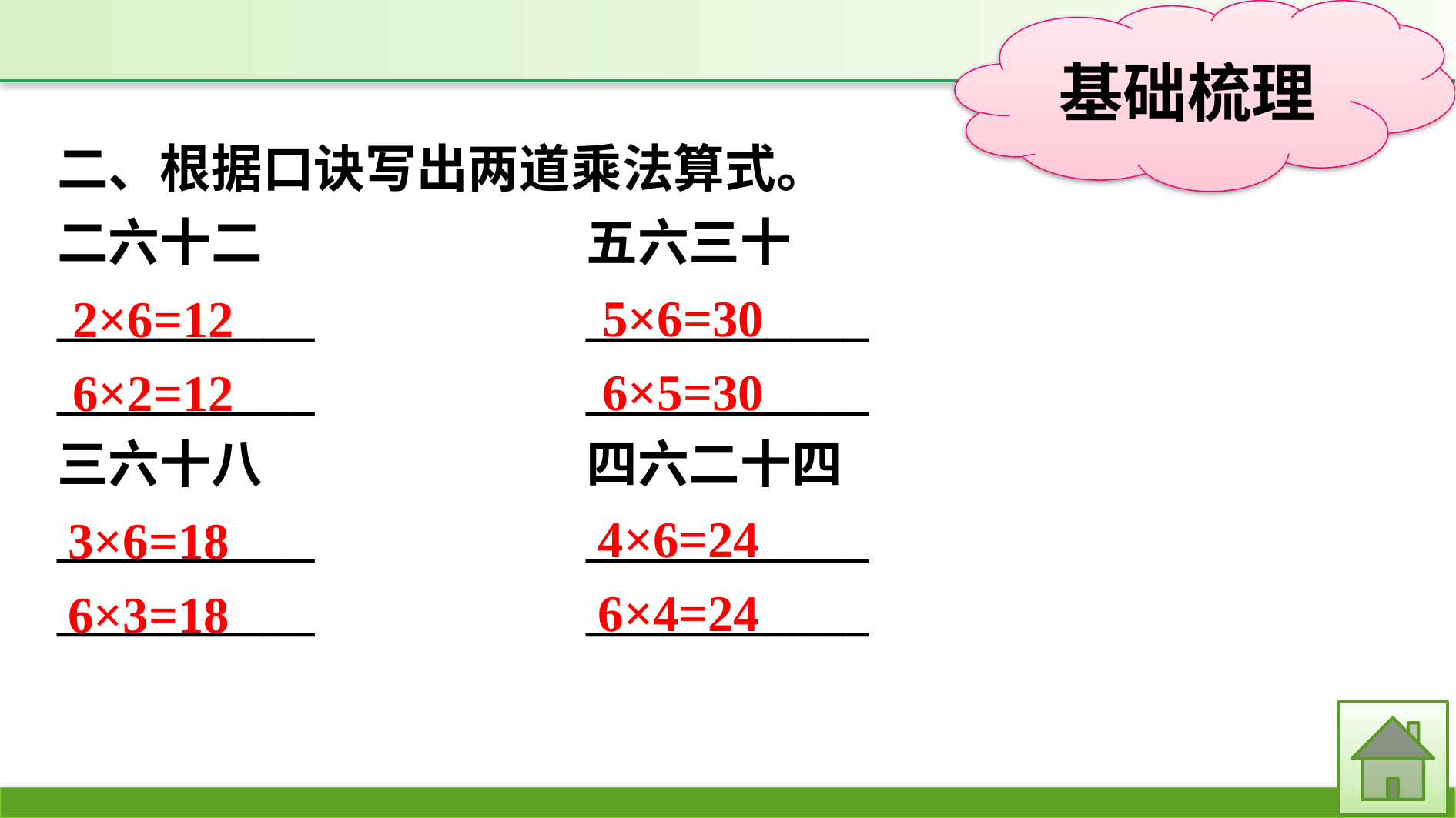

二、根据口诀写出两道乘法算式。
二六十二			五六三十
__________			___________
__________			___________
三六十八			四六二十四
__________			___________
__________			___________
5×6=30
6×5=30
2×6=12
6×2=12
4×6=24
6×4=24
3×6=18
6×3=18